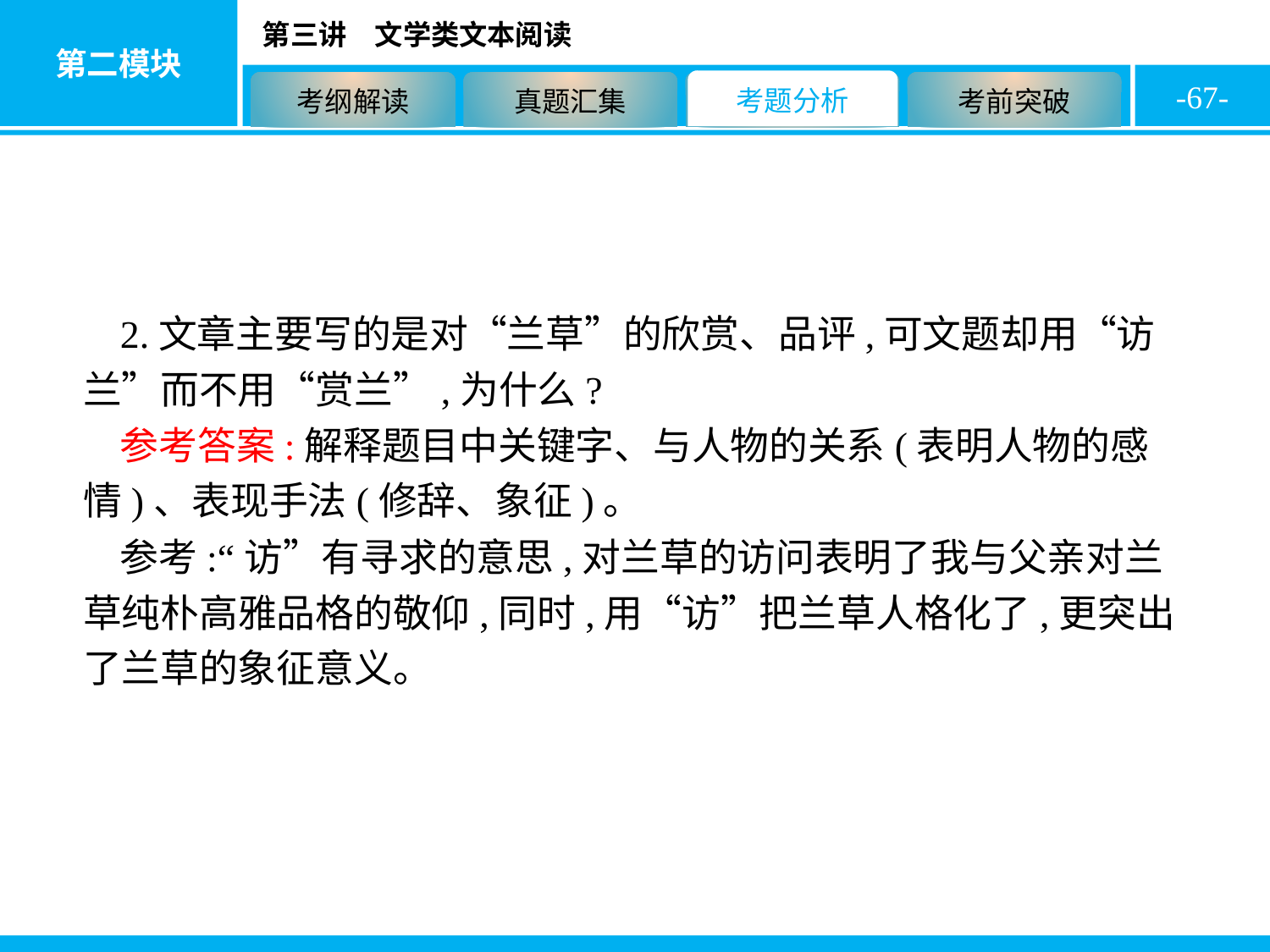

-67-
2.文章主要写的是对“兰草”的欣赏、品评,可文题却用“访兰”而不用“赏兰”,为什么?
参考答案:解释题目中关键字、与人物的关系(表明人物的感情)、表现手法(修辞、象征)。
参考:“访”有寻求的意思,对兰草的访问表明了我与父亲对兰草纯朴高雅品格的敬仰,同时,用“访”把兰草人格化了,更突出了兰草的象征意义。